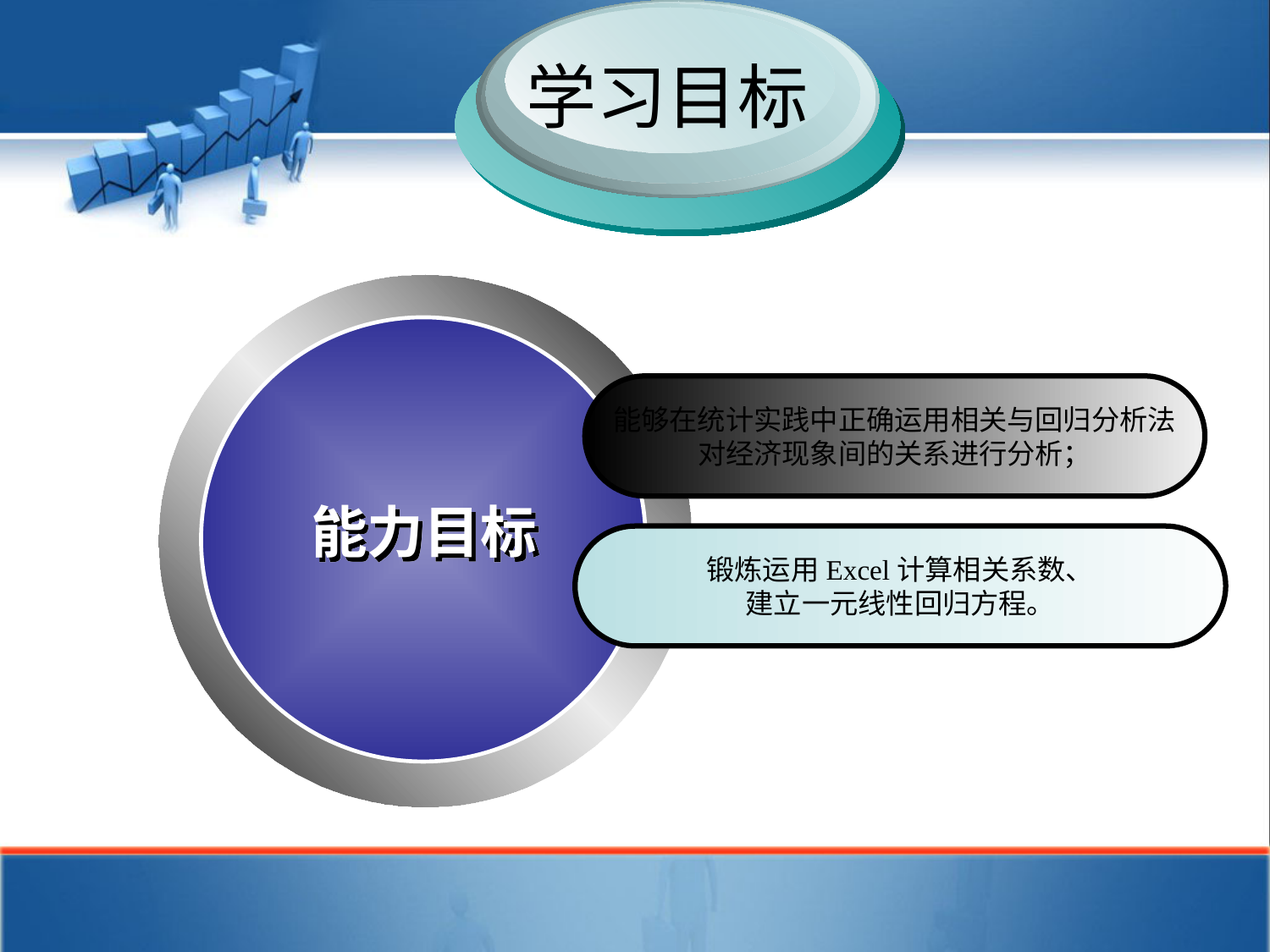

学习目标

能够在统计实践中正确运用相关与回归分析法
对经济现象间的关系进行分析；

能力目标
锻炼运用Excel计算相关系数、
建立一元线性回归方程。